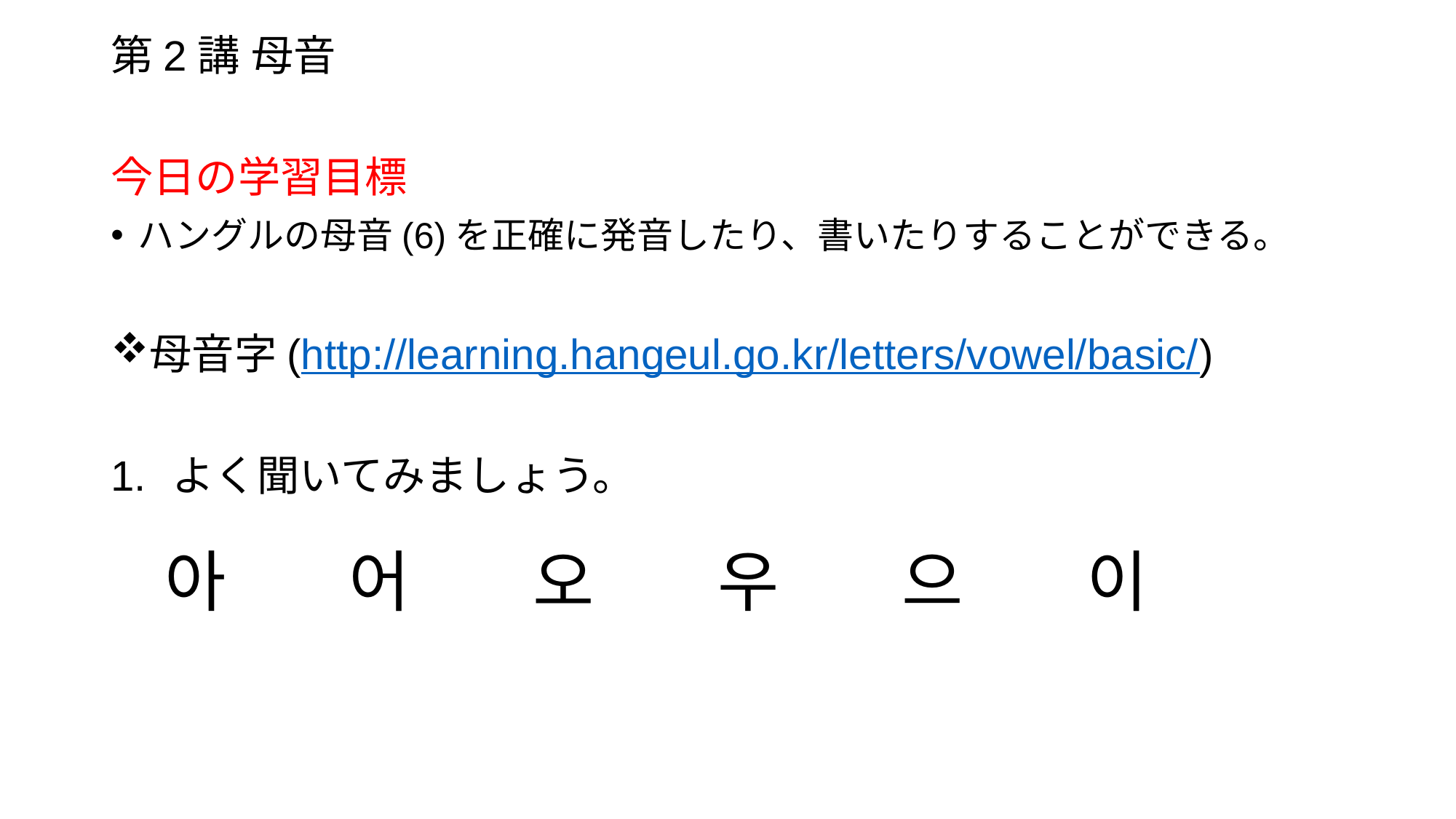

# 第2講 母音
今日の学習目標
ハングルの母音(6)を正確に発音したり、書いたりすることができる。

母音字(http://learning.hangeul.go.kr/letters/vowel/basic/)

よく聞いてみましょう。

  아   　어 　  오　   우　   으　   이